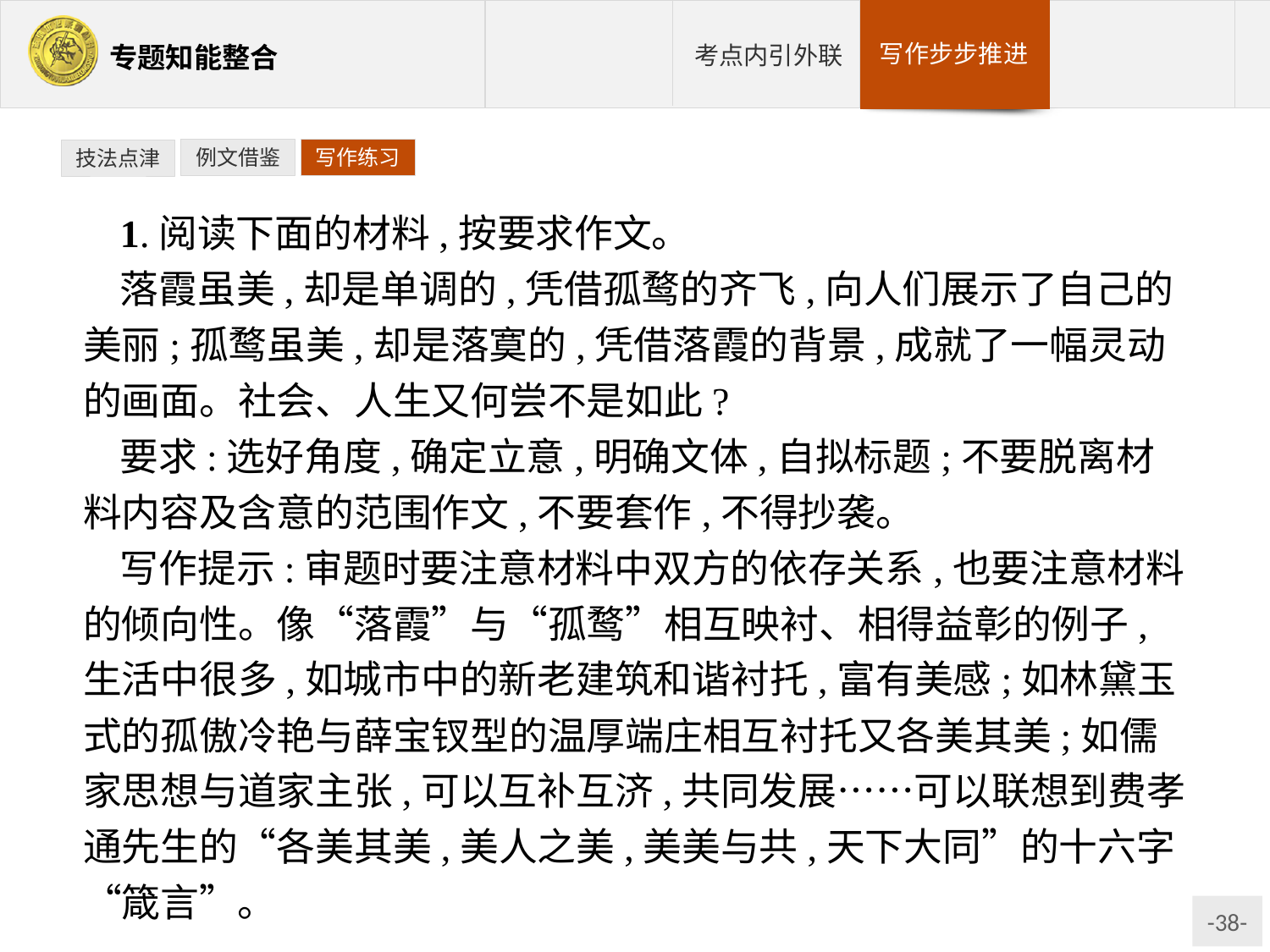

例文借鉴
写作练习
技法点津
1.阅读下面的材料,按要求作文。
落霞虽美,却是单调的,凭借孤鹜的齐飞,向人们展示了自己的美丽;孤鹜虽美,却是落寞的,凭借落霞的背景,成就了一幅灵动的画面。社会、人生又何尝不是如此?
要求:选好角度,确定立意,明确文体,自拟标题;不要脱离材料内容及含意的范围作文,不要套作,不得抄袭。
写作提示:审题时要注意材料中双方的依存关系,也要注意材料的倾向性。像“落霞”与“孤鹜”相互映衬、相得益彰的例子,生活中很多,如城市中的新老建筑和谐衬托,富有美感;如林黛玉式的孤傲冷艳与薛宝钗型的温厚端庄相互衬托又各美其美;如儒家思想与道家主张,可以互补互济,共同发展……可以联想到费孝通先生的“各美其美,美人之美,美美与共,天下大同”的十六字“箴言”。